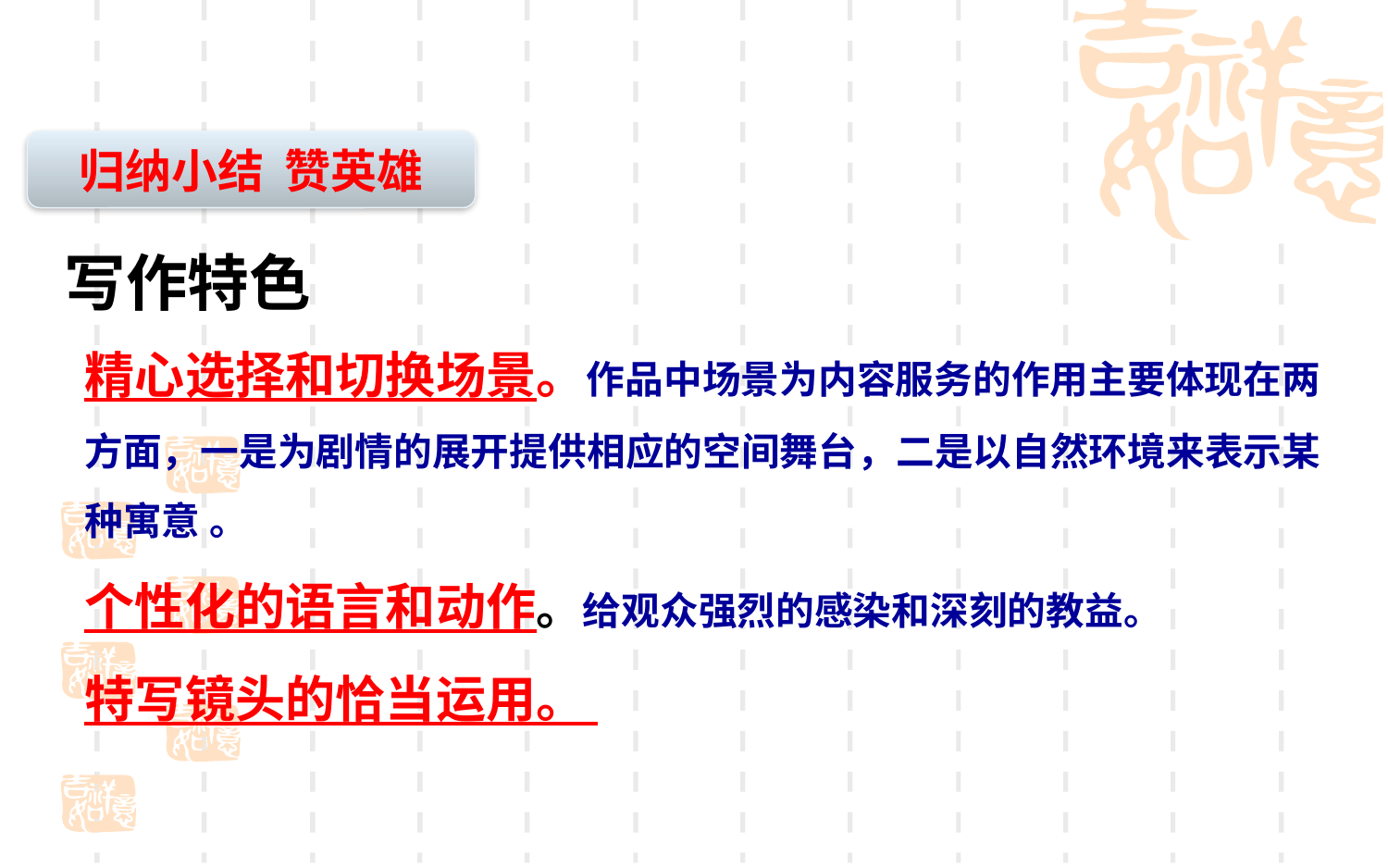

归纳小结  赞英雄
写作特色
精心选择和切换场景。作品中场景为内容服务的作用主要体现在两方面，一是为剧情的展开提供相应的空间舞台，二是以自然环境来表示某种寓意 。
个性化的语言和动作。给观众强烈的感染和深刻的教益。
特写镜头的恰当运用。